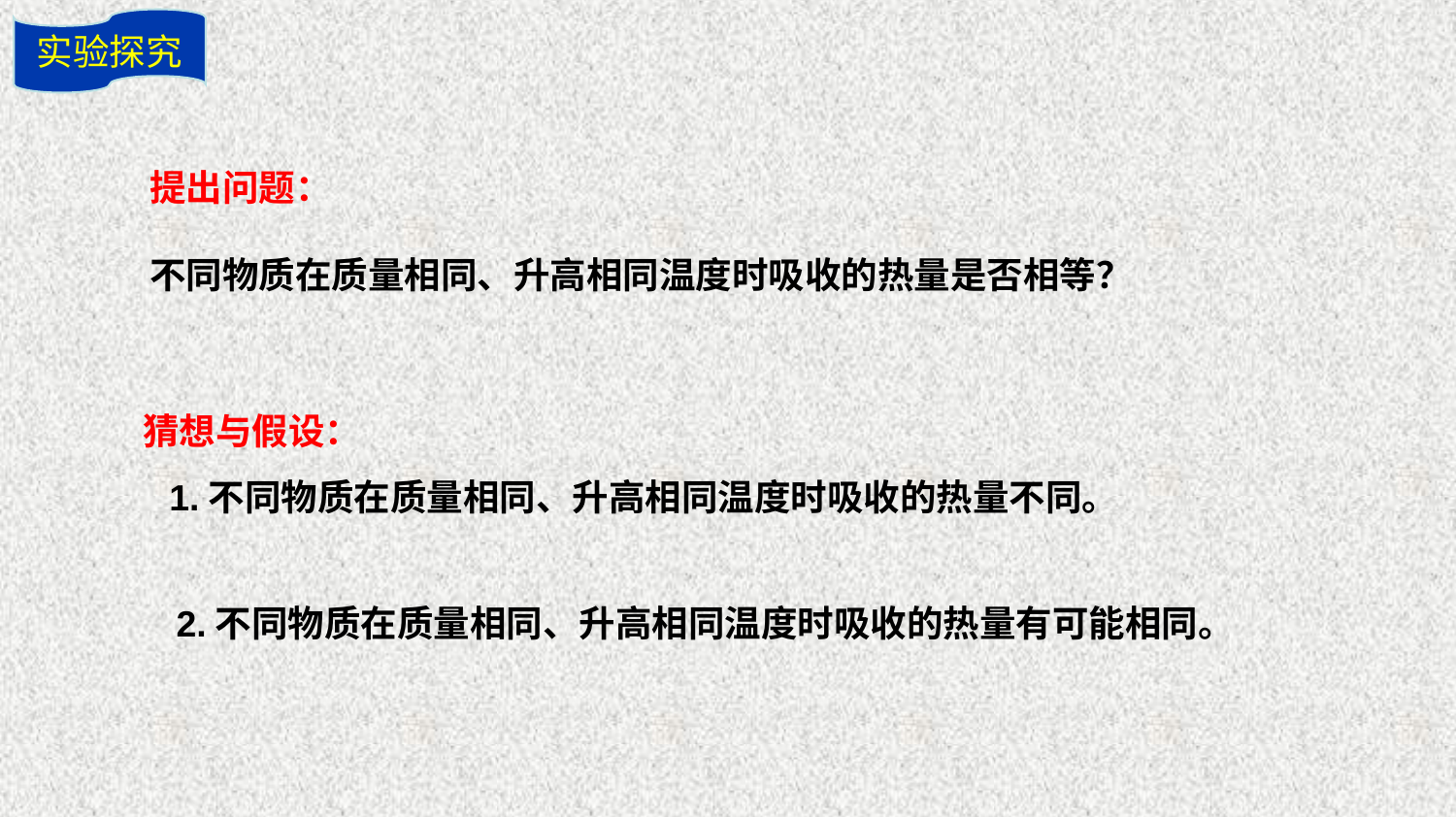

实验探究
提出问题：

不同物质在质量相同、升高相同温度时吸收的热量是否相等？
猜想与假设：
1.不同物质在质量相同、升高相同温度时吸收的热量不同。
2.不同物质在质量相同、升高相同温度时吸收的热量有可能相同。